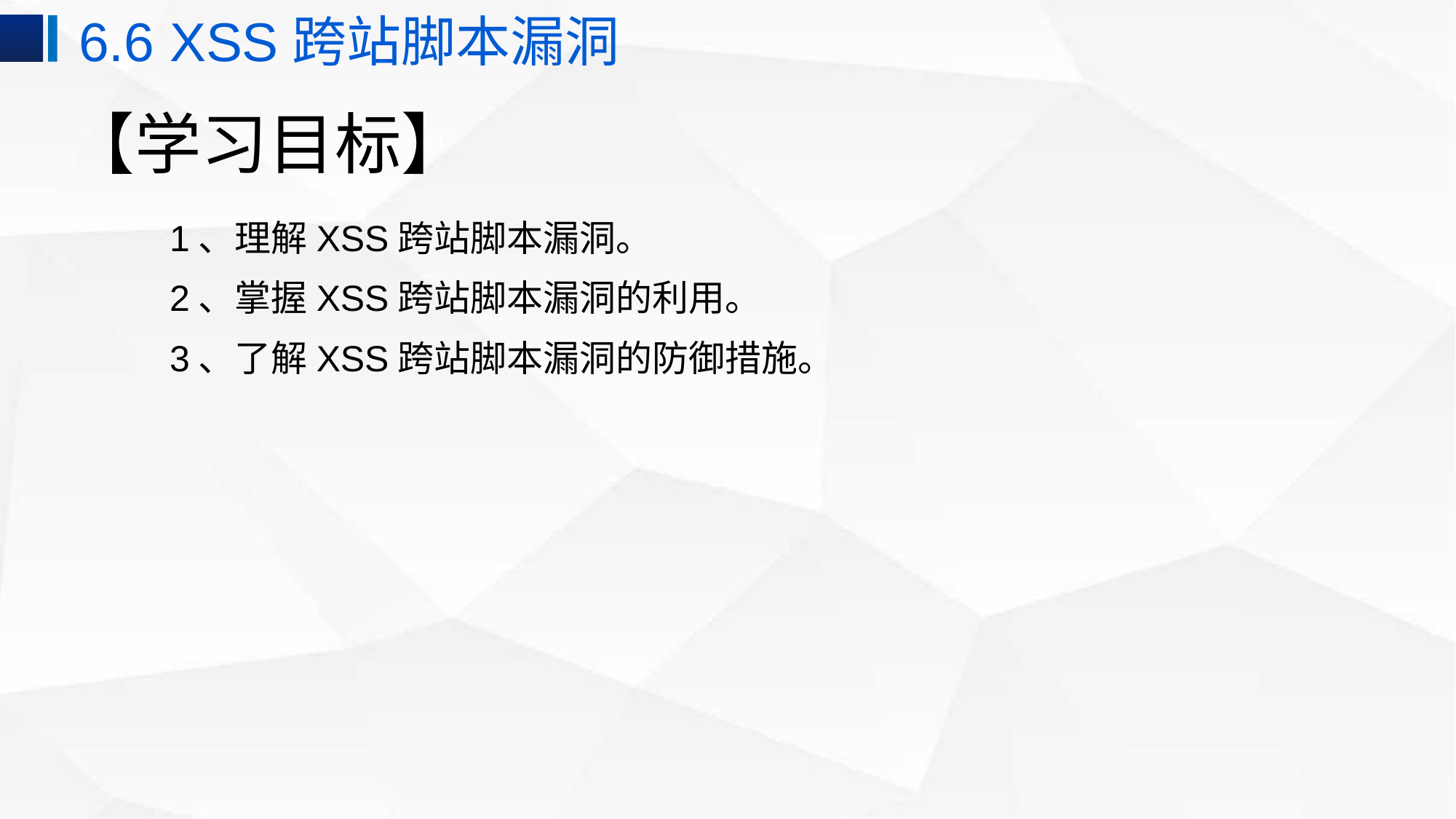

6.6 XSS跨站脚本漏洞

# 【学习目标】
1、理解XSS跨站脚本漏洞。
2、掌握XSS跨站脚本漏洞的利用。
3、了解XSS跨站脚本漏洞的防御措施。